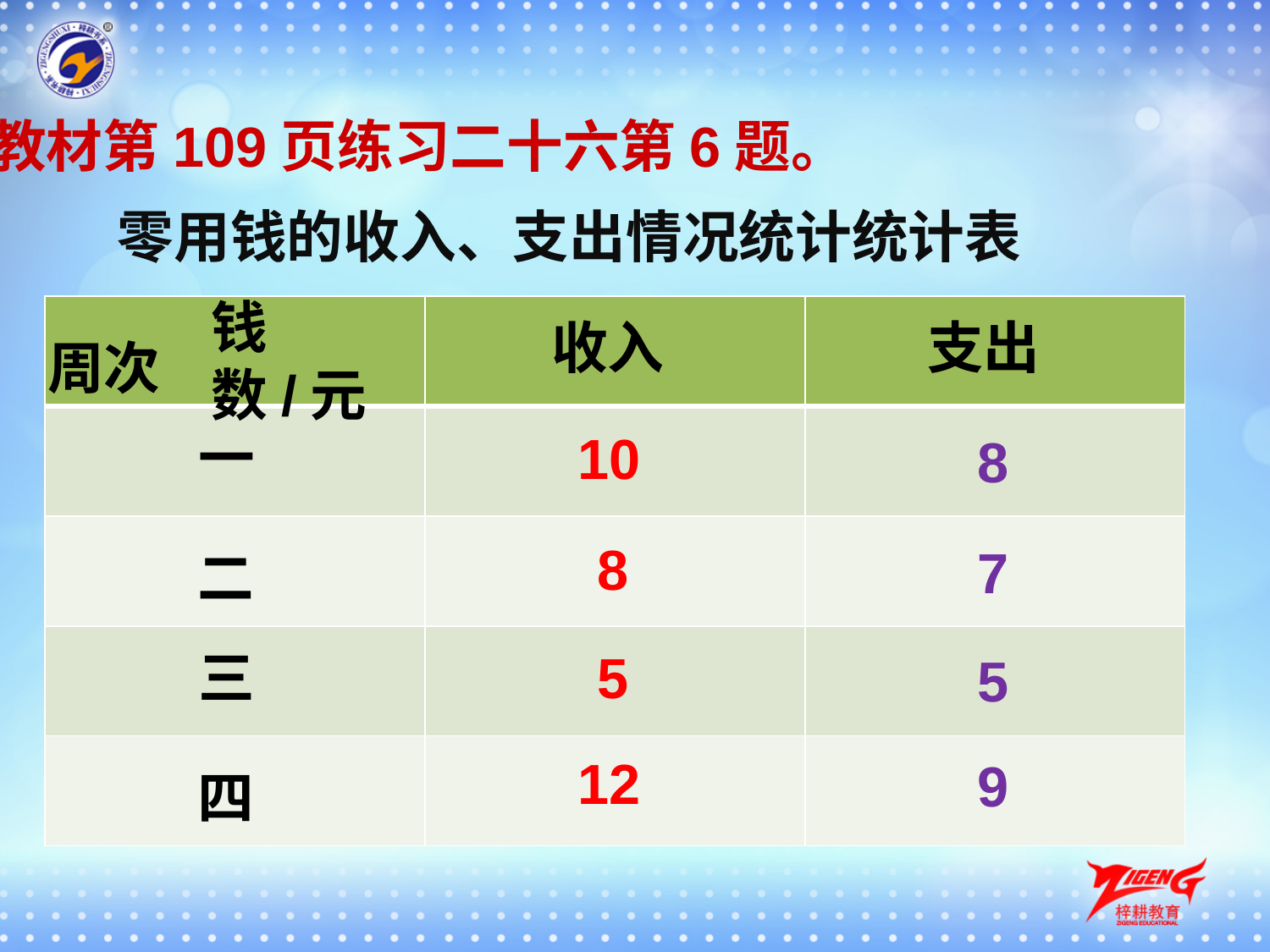

教材第109页练习二十六第6题。
零用钱的收入、支出情况统计统计表
钱数/元
|  |  |  |
| --- | --- | --- |
|  |  |  |
|  |  |  |
|  |  |  |
|  |  |  |
支出
收入
周次
一
10
8
8
7
二
三
5
5
12
9
四